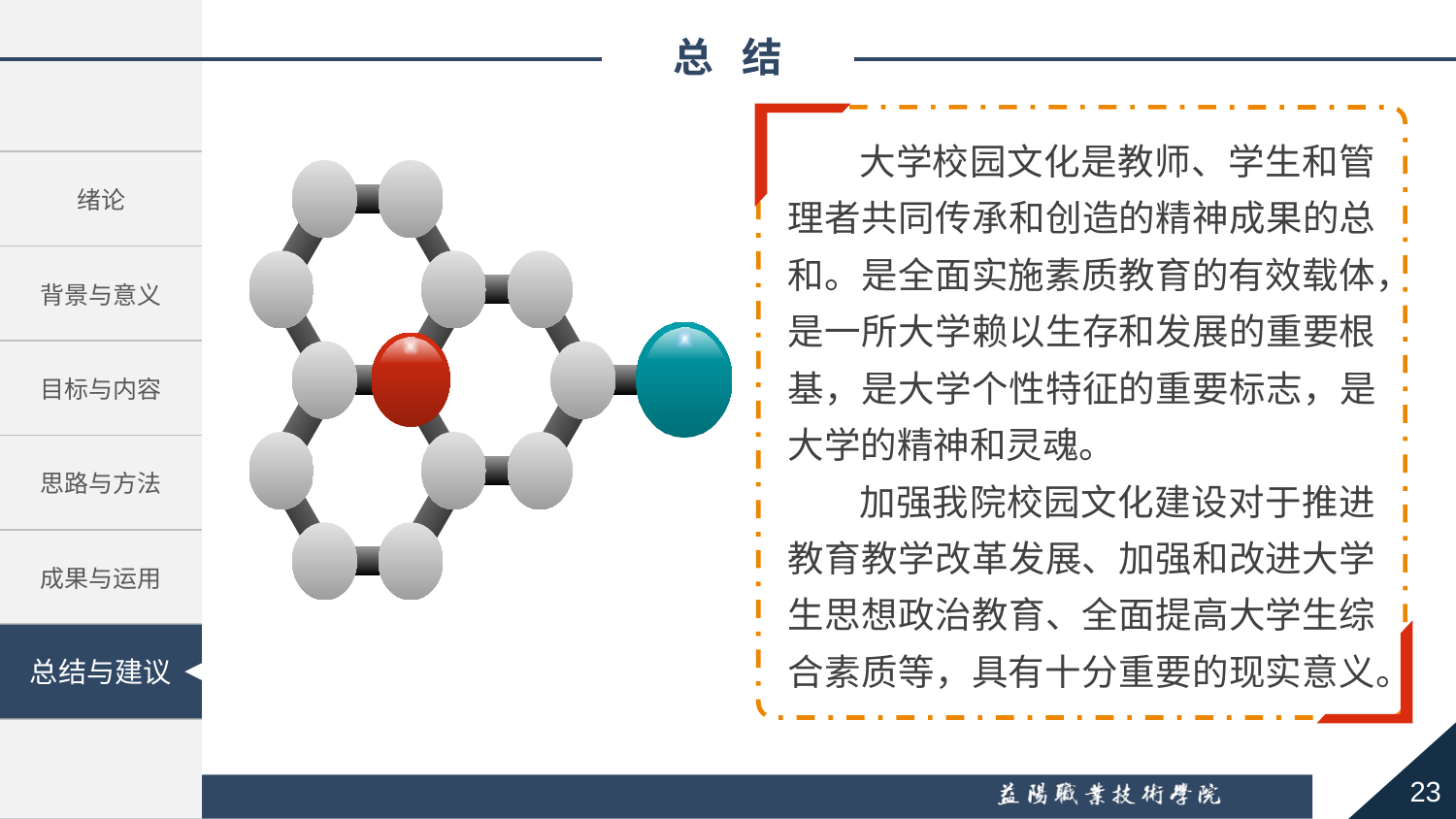

总   结

       大学校园文化是教师、学生和管理者共同传承和创造的精神成果的总和。是全面实施素质教育的有效载体，是一所大学赖以生存和发展的重要根基，是大学个性特征的重要标志，是大学的精神和灵魂。
       加强我院校园文化建设对于推进教育教学改革发展、加强和改进大学生思想政治教育、全面提高大学生综合素质等，具有十分重要的现实意义。